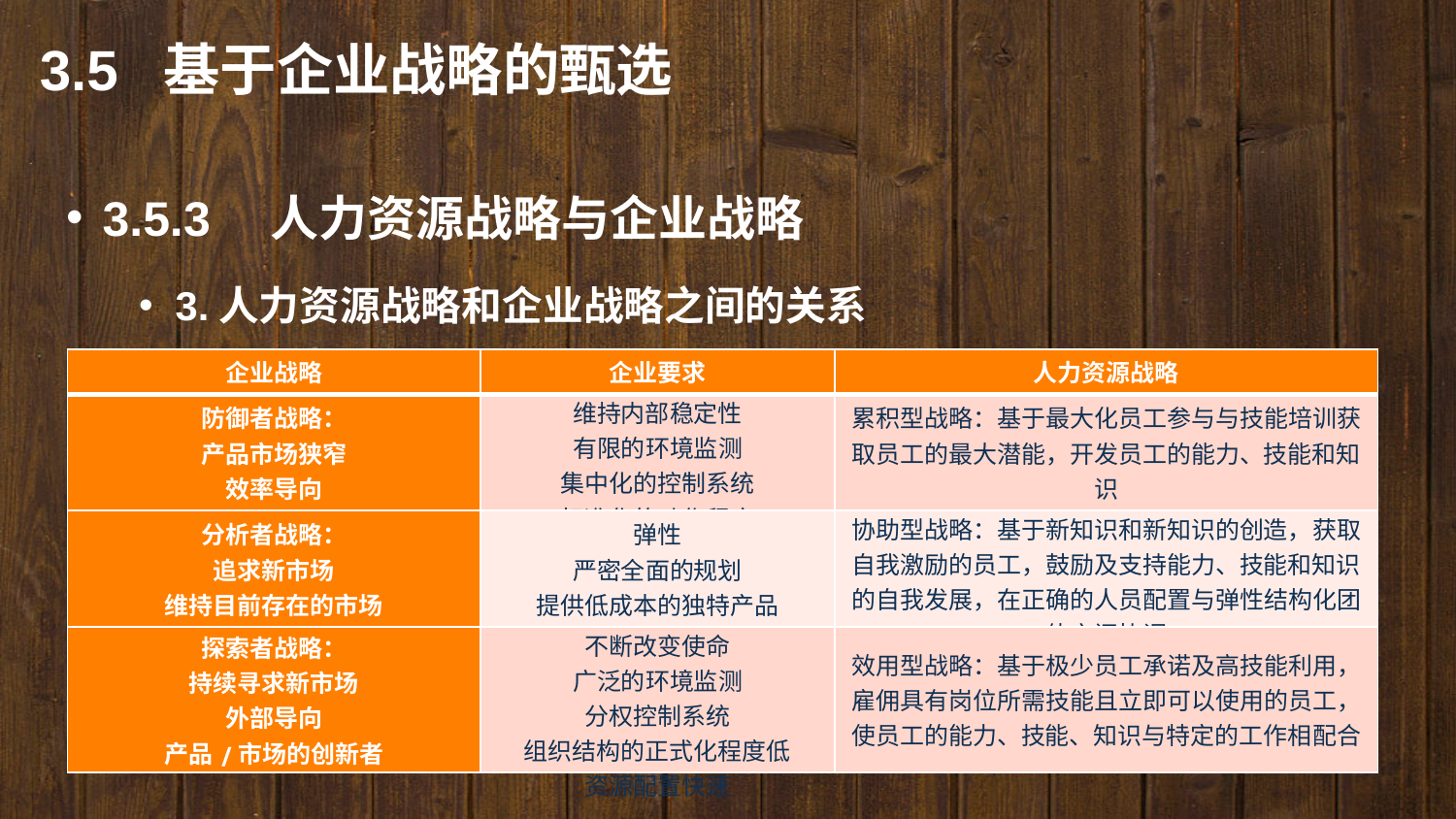

3.5  基于企业战略的甄选
3.5.3　人力资源战略与企业战略
3.人力资源战略和企业战略之间的关系
| 企业战略 | 企业要求 | 人力资源战略 |
| --- | --- | --- |
| 防御者战略： 产品市场狭窄 效率导向 | 维持内部稳定性 有限的环境监测 集中化的控制系统 标准化的动作程序 | 累积型战略：基于最大化员工参与与技能培训获取员工的最大潜能，开发员工的能力、技能和知识 |
| 分析者战略： 追求新市场 维持目前存在的市场 | 弹性 严密全面的规划 提供低成本的独特产品 | 协助型战略：基于新知识和新知识的创造，获取自我激励的员工，鼓励及支持能力、技能和知识的自我发展，在正确的人员配置与弹性结构化团体之间协调 |
| 探索者战略： 持续寻求新市场 外部导向 产品/市场的创新者 | 不断改变使命 广泛的环境监测 分权控制系统 组织结构的正式化程度低 资源配置快速 | 效用型战略：基于极少员工承诺及高技能利用，雇佣具有岗位所需技能且立即可以使用的员工，使员工的能力、技能、知识与特定的工作相配合 |